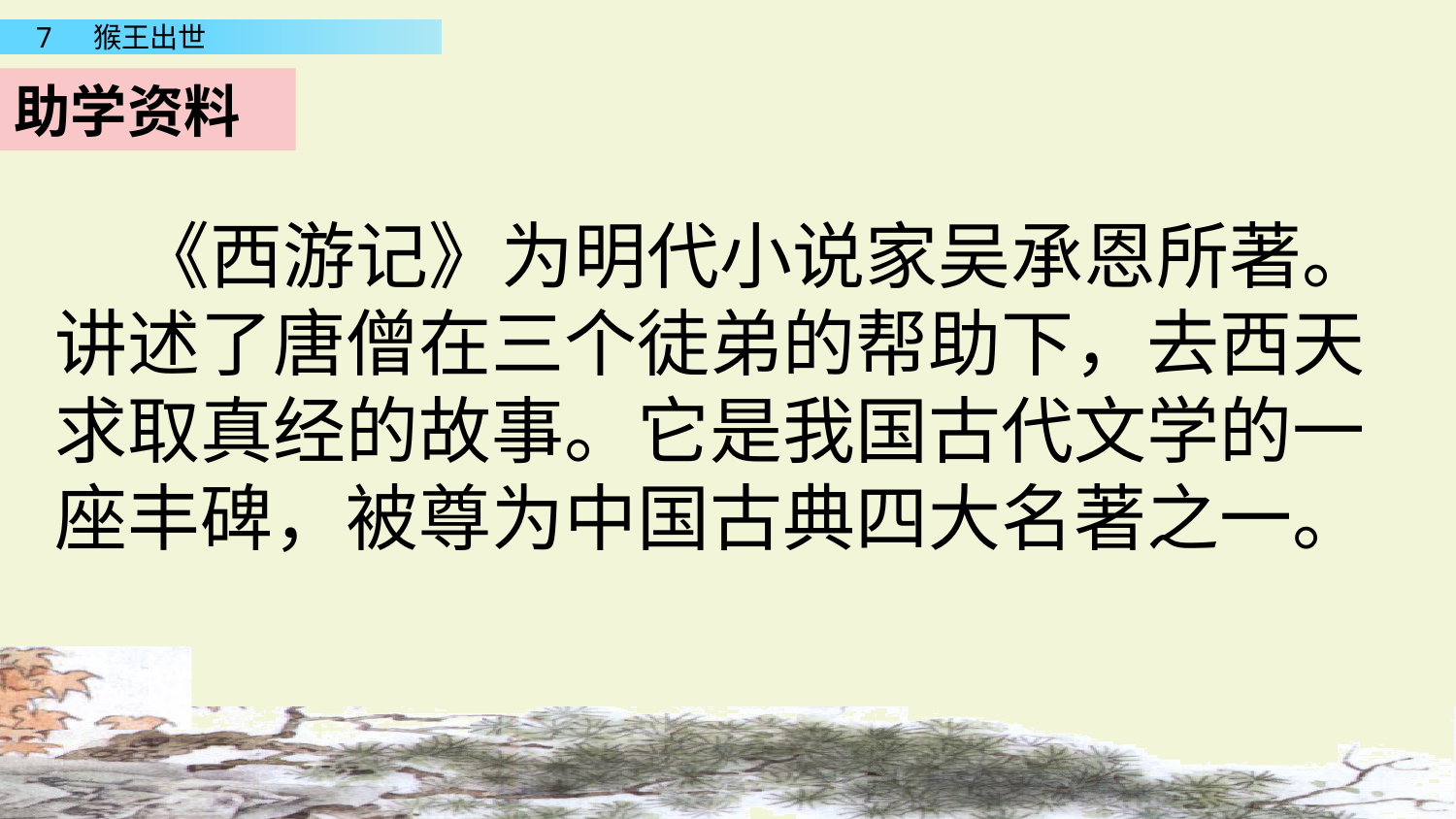

助学资料
    《西游记》为明代小说家吴承恩所著。讲述了唐僧在三个徒弟的帮助下，去西天求取真经的故事。它是我国古代文学的一座丰碑，被尊为中国古典四大名著之一。